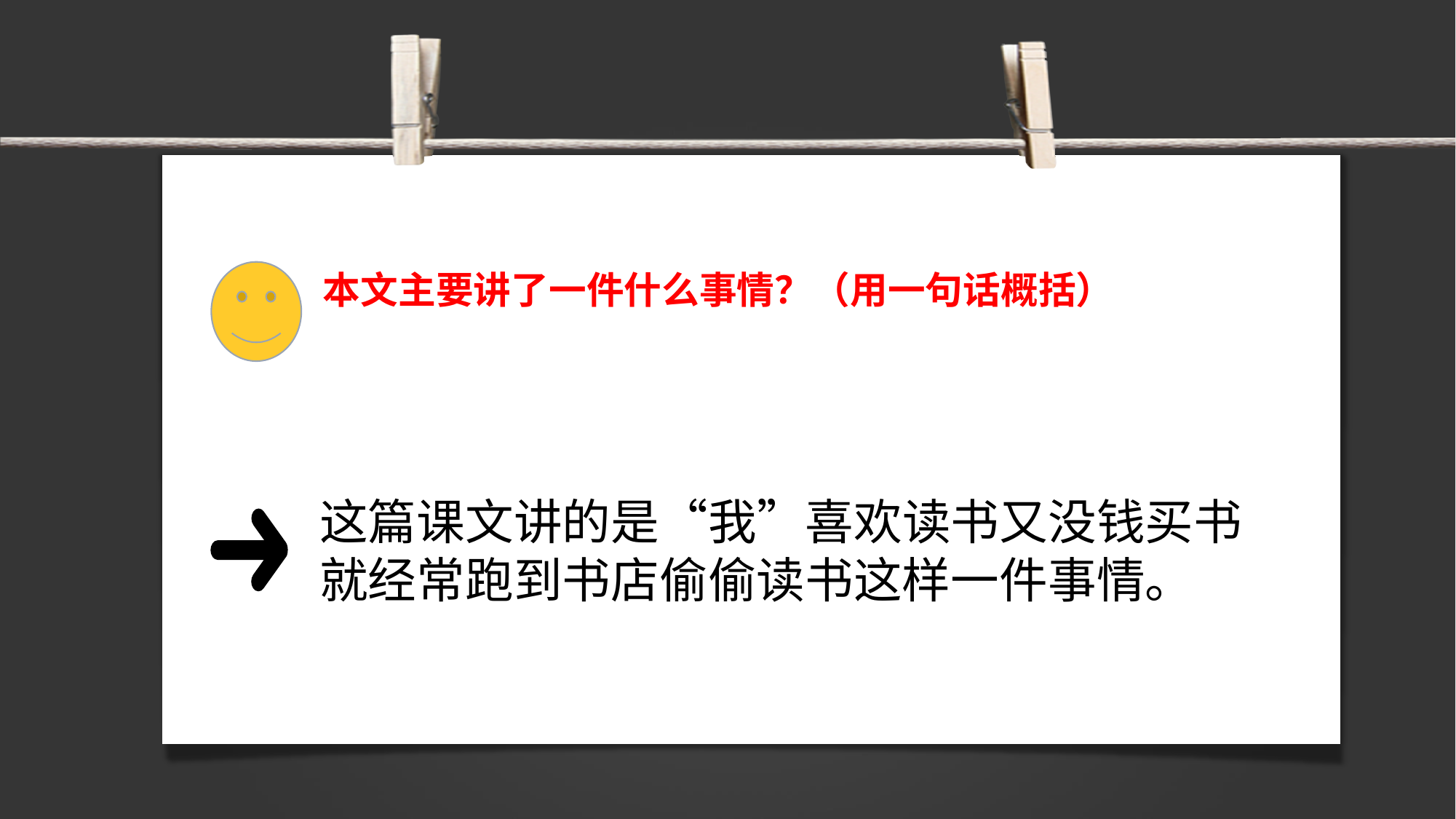

本文主要讲了一件什么事情？（用一句话概括）

这篇课文讲的是“我”喜欢读书又没钱买书就经常跑到书店偷偷读书这样一件事情。